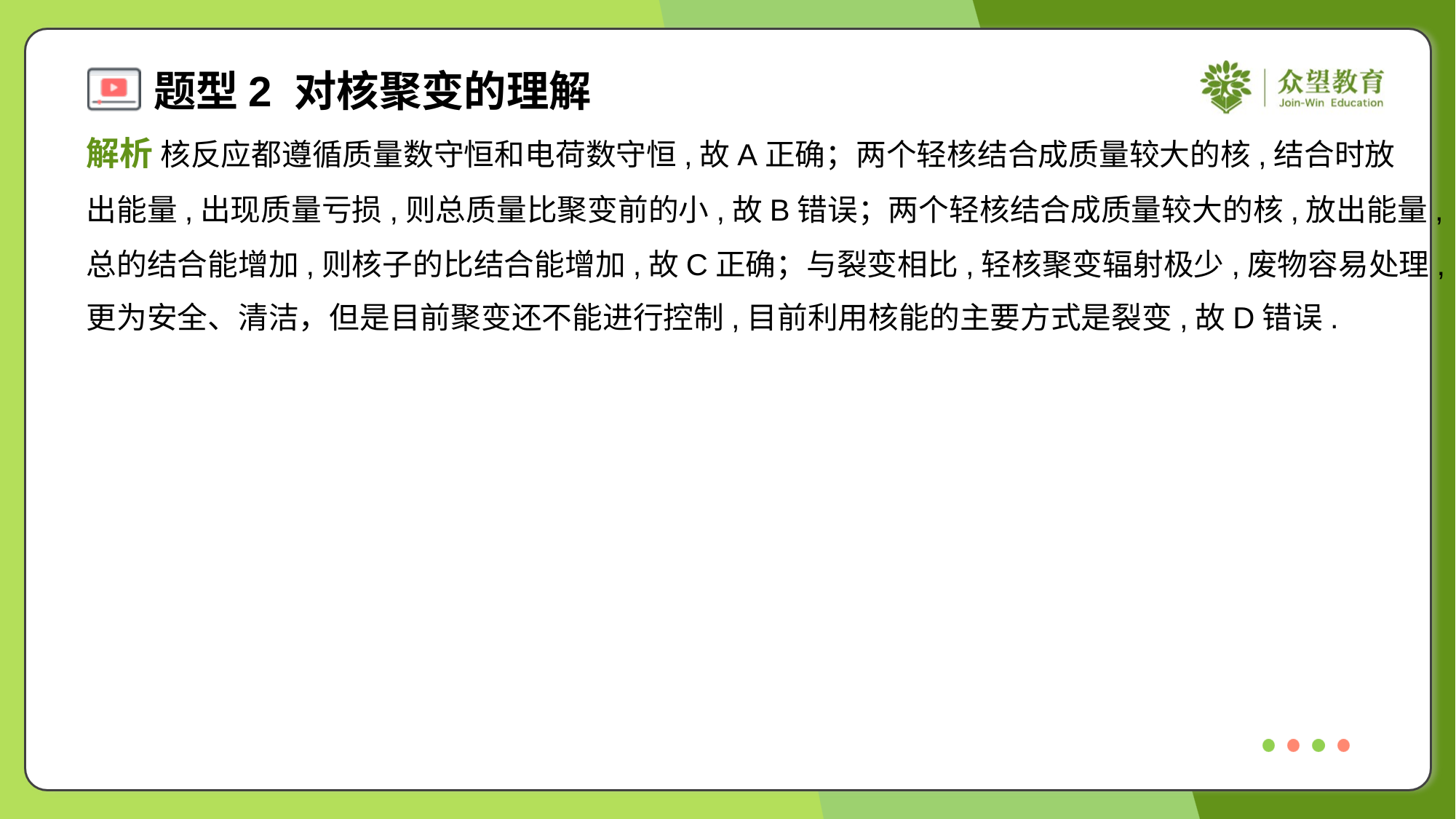

解析 核反应都遵循质量数守恒和电荷数守恒,故A正确；两个轻核结合成质量较大的核,结合时放
出能量,出现质量亏损,则总质量比聚变前的小,故B错误；两个轻核结合成质量较大的核,放出能量,
总的结合能增加,则核子的比结合能增加,故C正确；与裂变相比,轻核聚变辐射极少,废物容易处理,
更为安全、清洁，但是目前聚变还不能进行控制,目前利用核能的主要方式是裂变,故D错误.